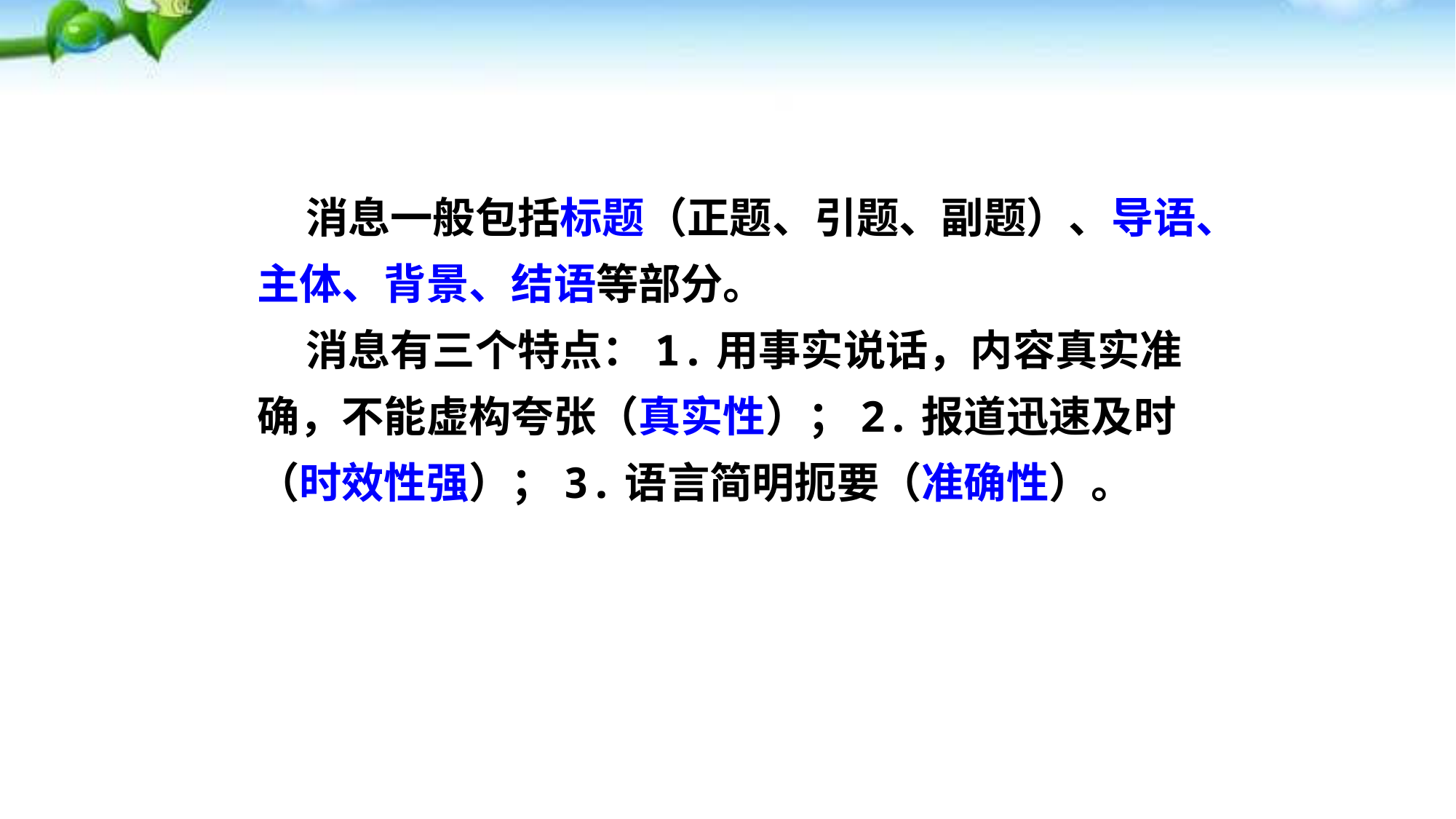

消息一般包括标题（正题、引题、副题）、导语、主体、背景、结语等部分。
    消息有三个特点：1.用事实说话，内容真实准确，不能虚构夸张（真实性）；2.报道迅速及时（时效性强）；3.语言简明扼要（准确性）。